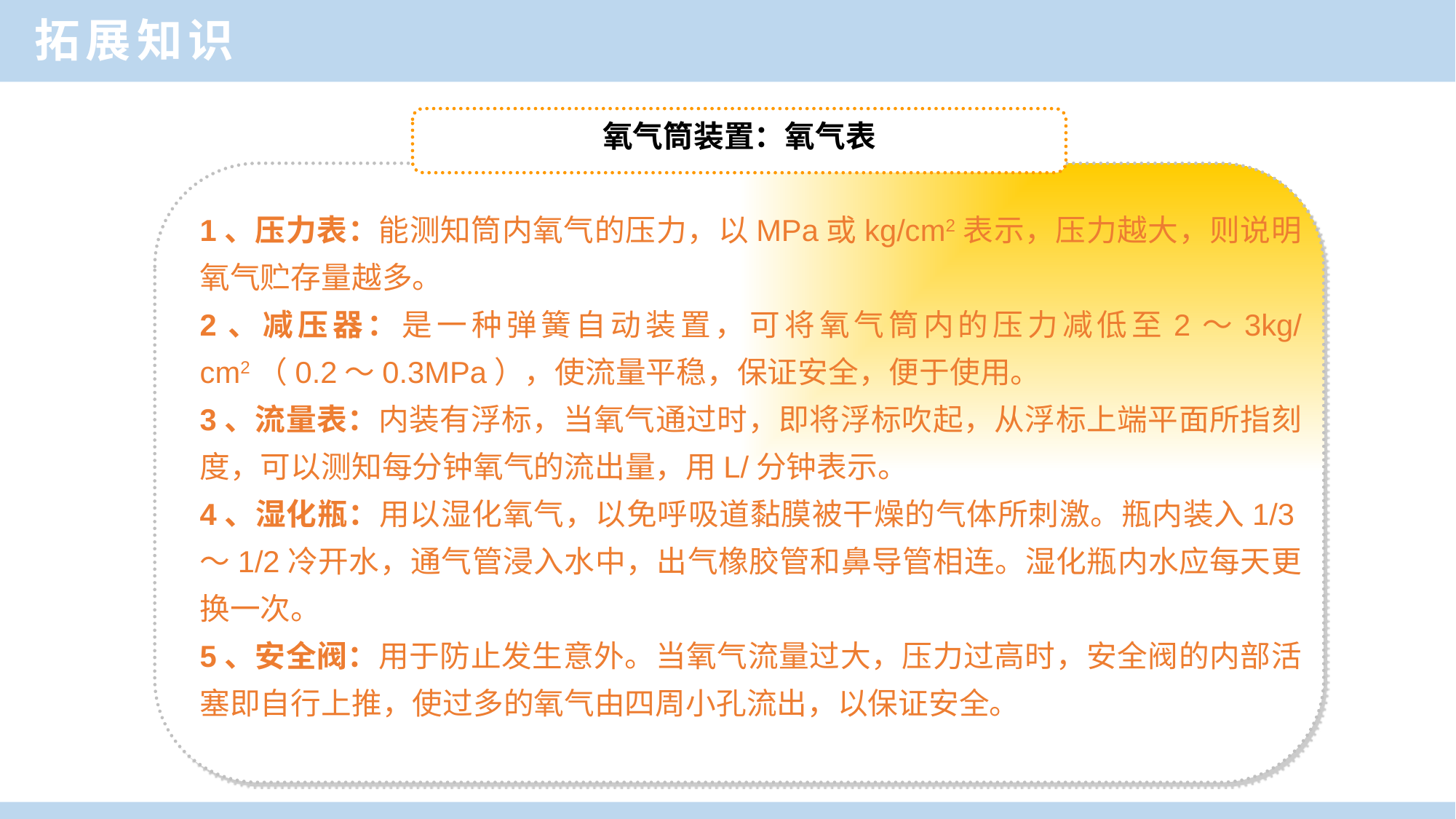

拓展知识
氧气筒装置：氧气表

1、压力表：能测知筒内氧气的压力，以MPa或kg/cm2表示，压力越大，则说明氧气贮存量越多。
2、减压器：是一种弹簧自动装置，可将氧气筒内的压力减低至2～3kg/cm2（0.2～0.3MPa），使流量平稳，保证安全，便于使用。
3、流量表：内装有浮标，当氧气通过时，即将浮标吹起，从浮标上端平面所指刻度，可以测知每分钟氧气的流出量，用L/分钟表示。
4、湿化瓶：用以湿化氧气，以免呼吸道黏膜被干燥的气体所刺激。瓶内装入1/3～1/2冷开水，通气管浸入水中，出气橡胶管和鼻导管相连。湿化瓶内水应每天更换一次。
5、安全阀：用于防止发生意外。当氧气流量过大，压力过高时，安全阀的内部活塞即自行上推，使过多的氧气由四周小孔流出，以保证安全。